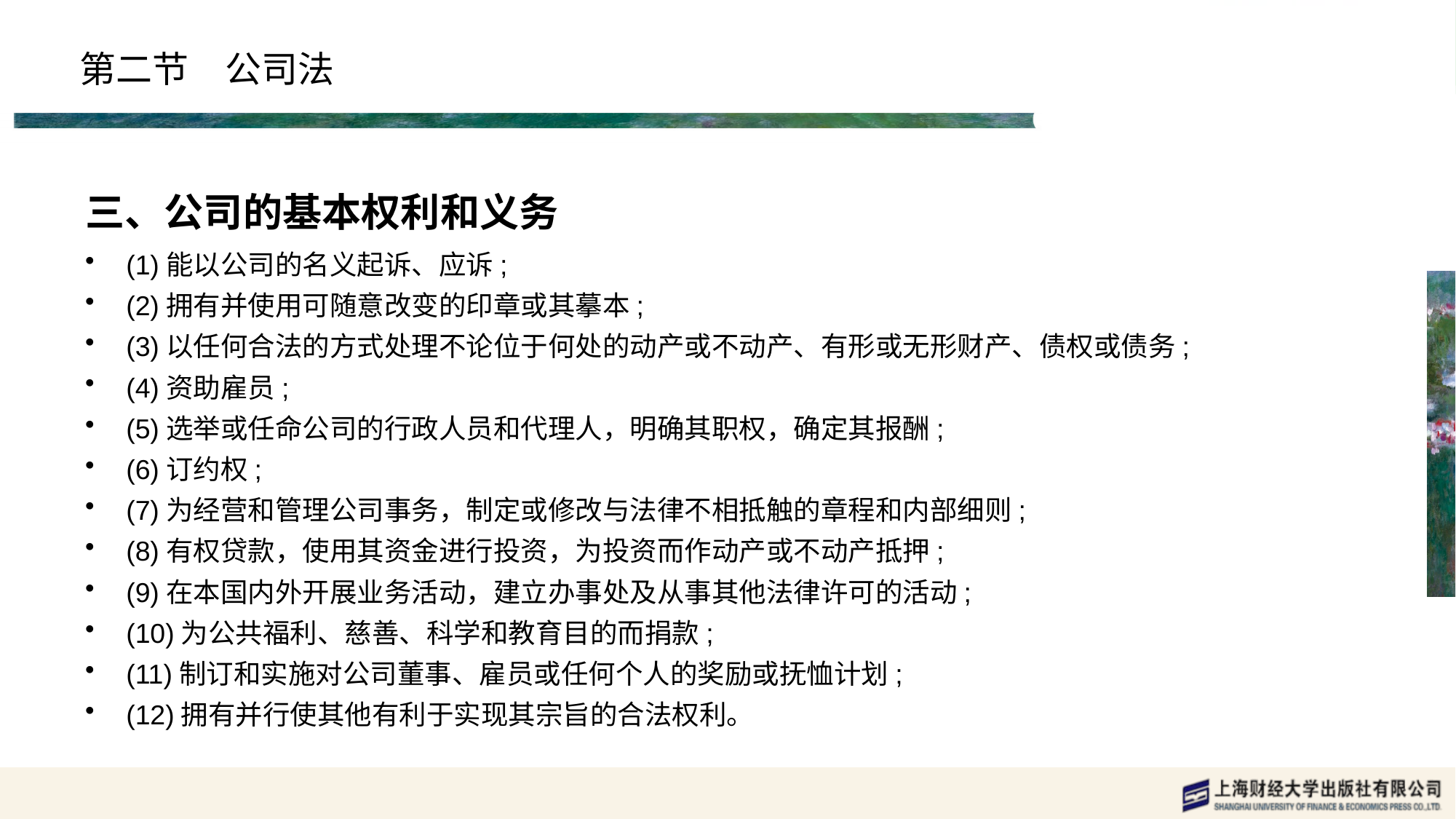

# 第二节　公司法
三、公司的基本权利和义务
(1)能以公司的名义起诉、应诉;
(2)拥有并使用可随意改变的印章或其摹本;
(3)以任何合法的方式处理不论位于何处的动产或不动产、有形或无形财产、债权或债务;
(4)资助雇员;
(5)选举或任命公司的行政人员和代理人，明确其职权，确定其报酬;
(6)订约权;
(7)为经营和管理公司事务，制定或修改与法律不相抵触的章程和内部细则;
(8)有权贷款，使用其资金进行投资，为投资而作动产或不动产抵押;
(9)在本国内外开展业务活动，建立办事处及从事其他法律许可的活动;
(10)为公共福利、慈善、科学和教育目的而捐款;
(11)制订和实施对公司董事、雇员或任何个人的奖励或抚恤计划;
(12)拥有并行使其他有利于实现其宗旨的合法权利。